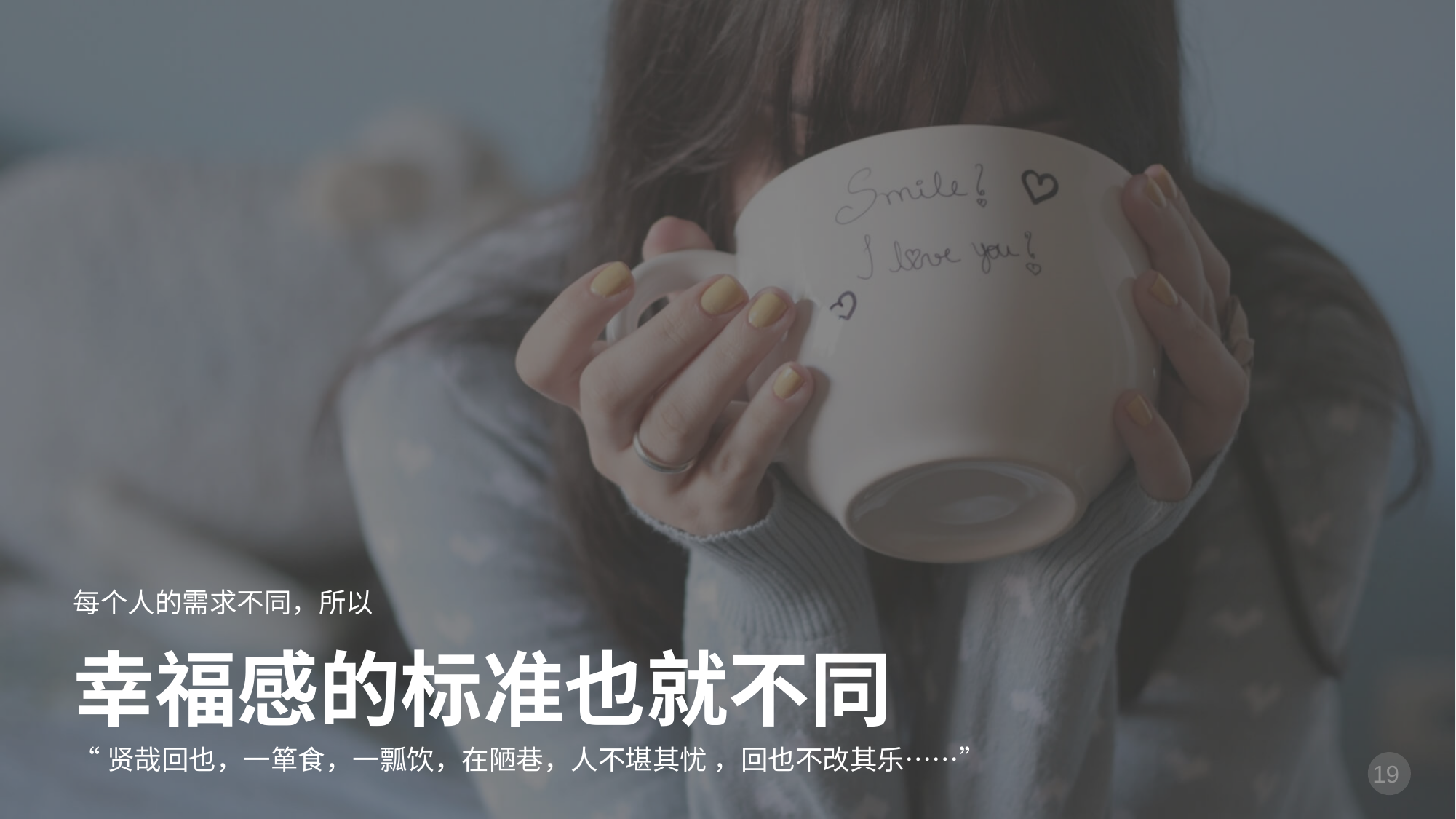

每个人的需求不同，所以
幸福感的标准也就不同
“贤哉回也，一箪食，一瓢饮，在陋巷，人不堪其忧 ，回也不改其乐……”